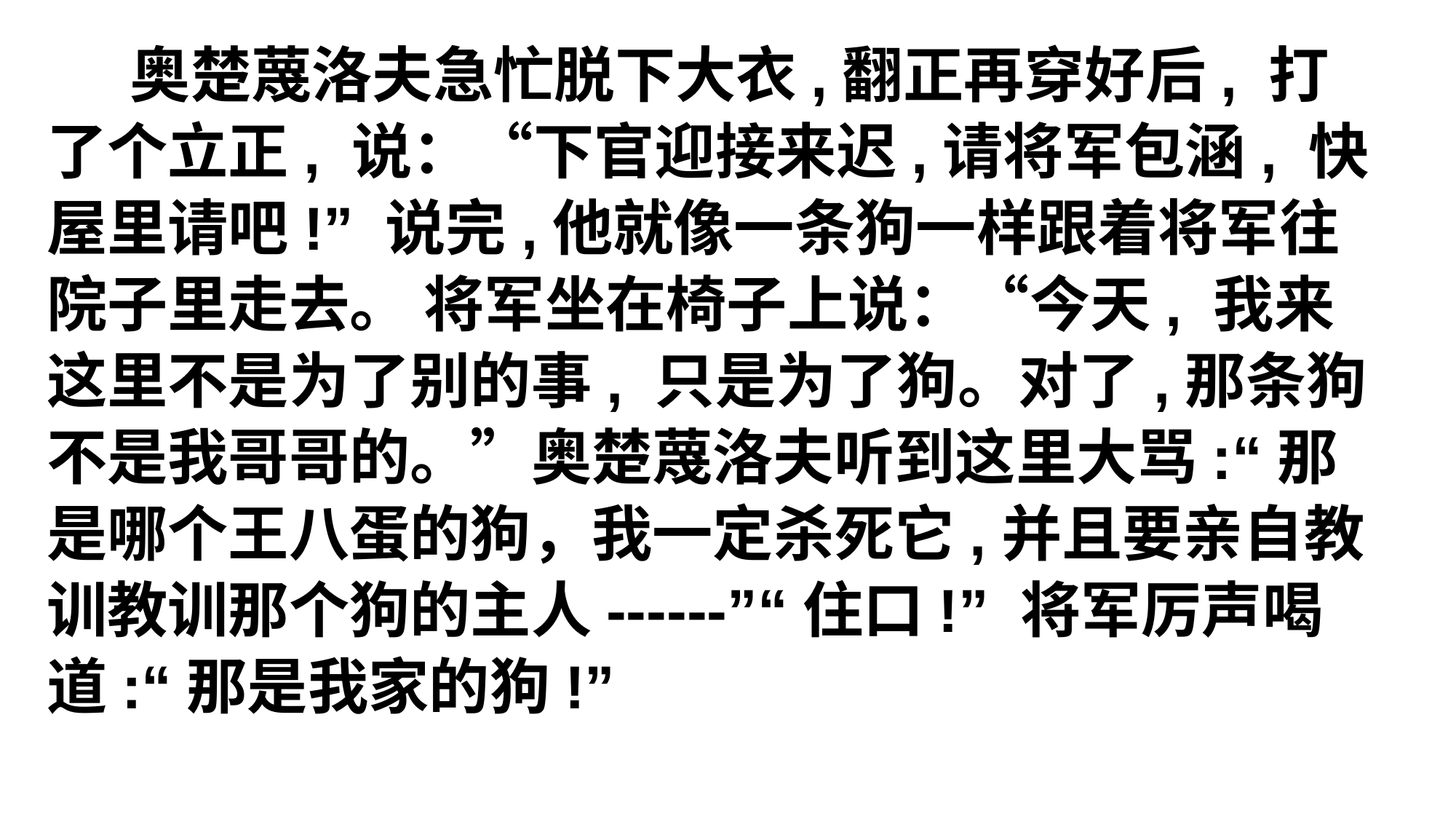

奥楚蔑洛夫急忙脱下大衣,翻正再穿好后, 打了个立正, 说：“下官迎接来迟,请将军包涵, 快屋里请吧!” 说完,他就像一条狗一样跟着将军往院子里走去。 将军坐在椅子上说：“今天, 我来这里不是为了别的事, 只是为了狗。对了,那条狗不是我哥哥的。”奥楚蔑洛夫听到这里大骂:“那是哪个王八蛋的狗，我一定杀死它,并且要亲自教训教训那个狗的主人------”“住口!” 将军厉声喝道:“那是我家的狗!”